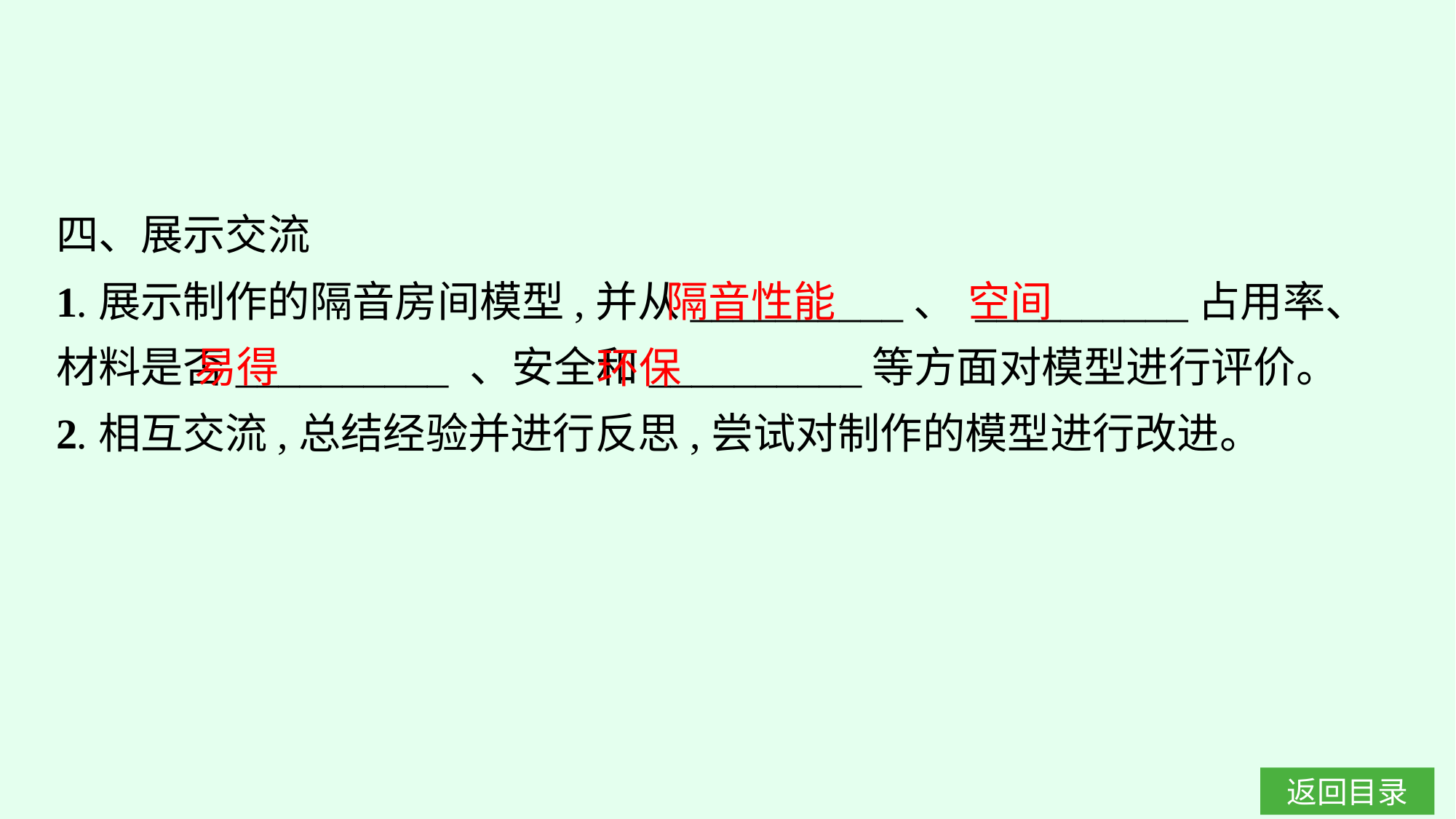

四、展示交流
1.展示制作的隔音房间模型,并从__________、 __________占用率、材料是否__________ 、安全和__________等方面对模型进行评价。
2.相互交流,总结经验并进行反思,尝试对制作的模型进行改进。
隔音性能
空间
易得
环保